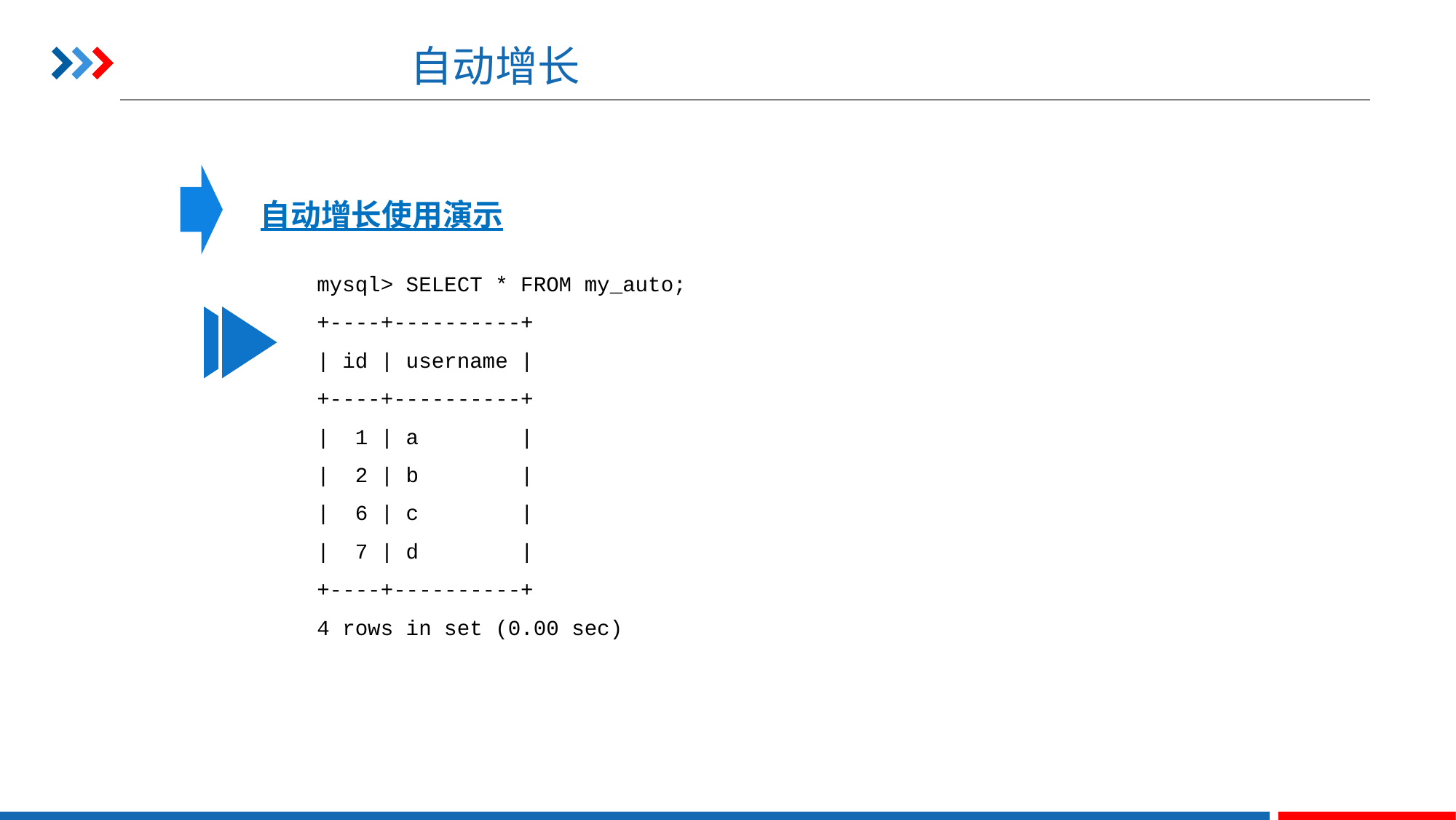

# 自动增长

自动增长使用演示
mysql> SELECT * FROM my_auto;
+----+----------+
| id | username |
+----+----------+
|  1 | a        |
|  2 | b        |
|  6 | c        |
|  7 | d        |
+----+----------+
4 rows in set (0.00 sec)